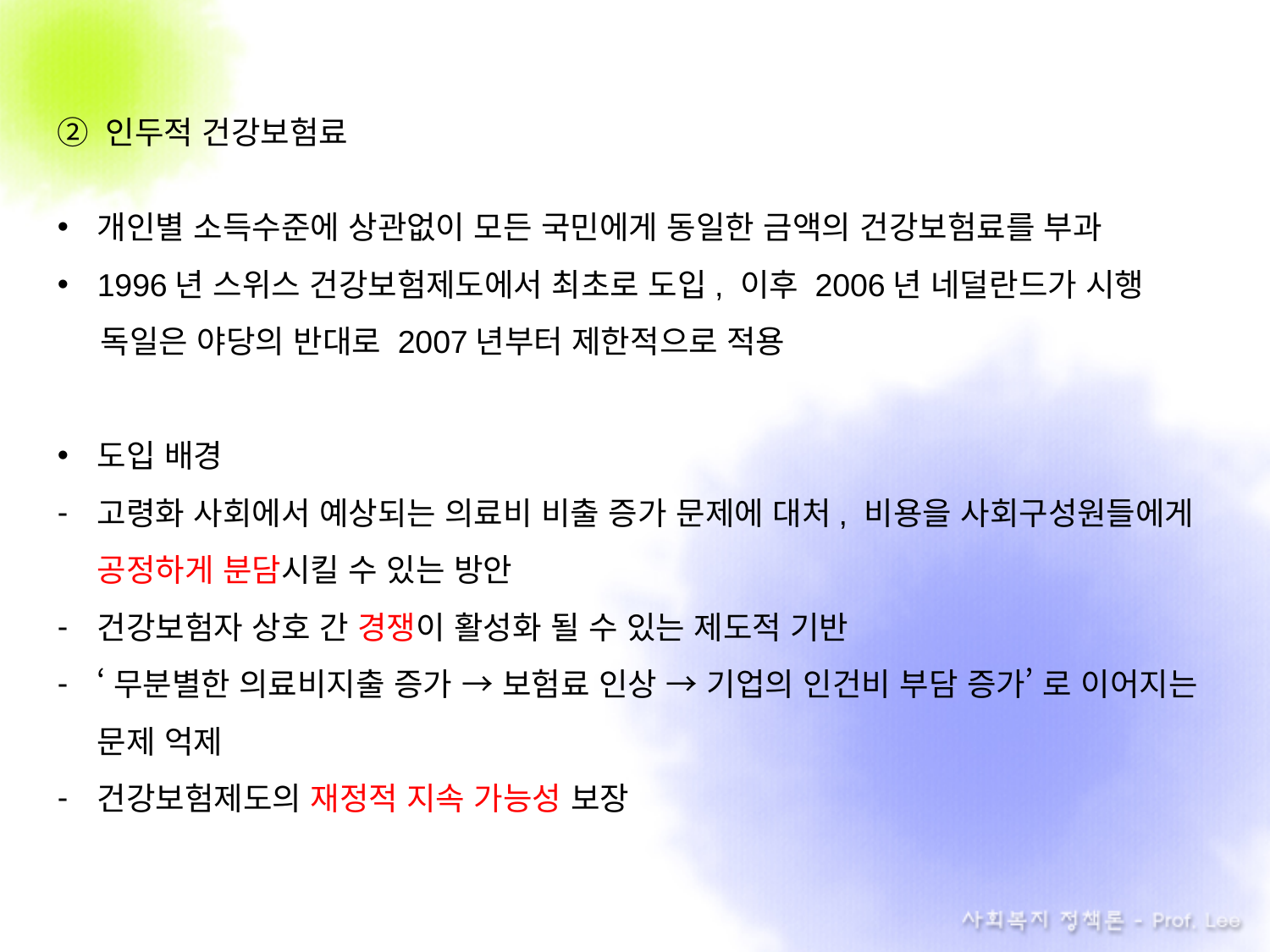

② 인두적 건강보험료

개인별 소득수준에 상관없이 모든 국민에게 동일한 금액의 건강보험료를 부과
1996년 스위스 건강보험제도에서 최초로 도입, 이후 2006년 네덜란드가 시행
    독일은 야당의 반대로 2007년부터 제한적으로 적용

도입 배경
고령화 사회에서 예상되는 의료비 비출 증가 문제에 대처, 비용을 사회구성원들에게 공정하게 분담시킬 수 있는 방안
건강보험자 상호 간 경쟁이 활성화 될 수 있는 제도적 기반
‘무분별한 의료비지출 증가 → 보험료 인상 → 기업의 인건비 부담 증가’ 로 이어지는 문제 억제
건강보험제도의 재정적 지속 가능성 보장